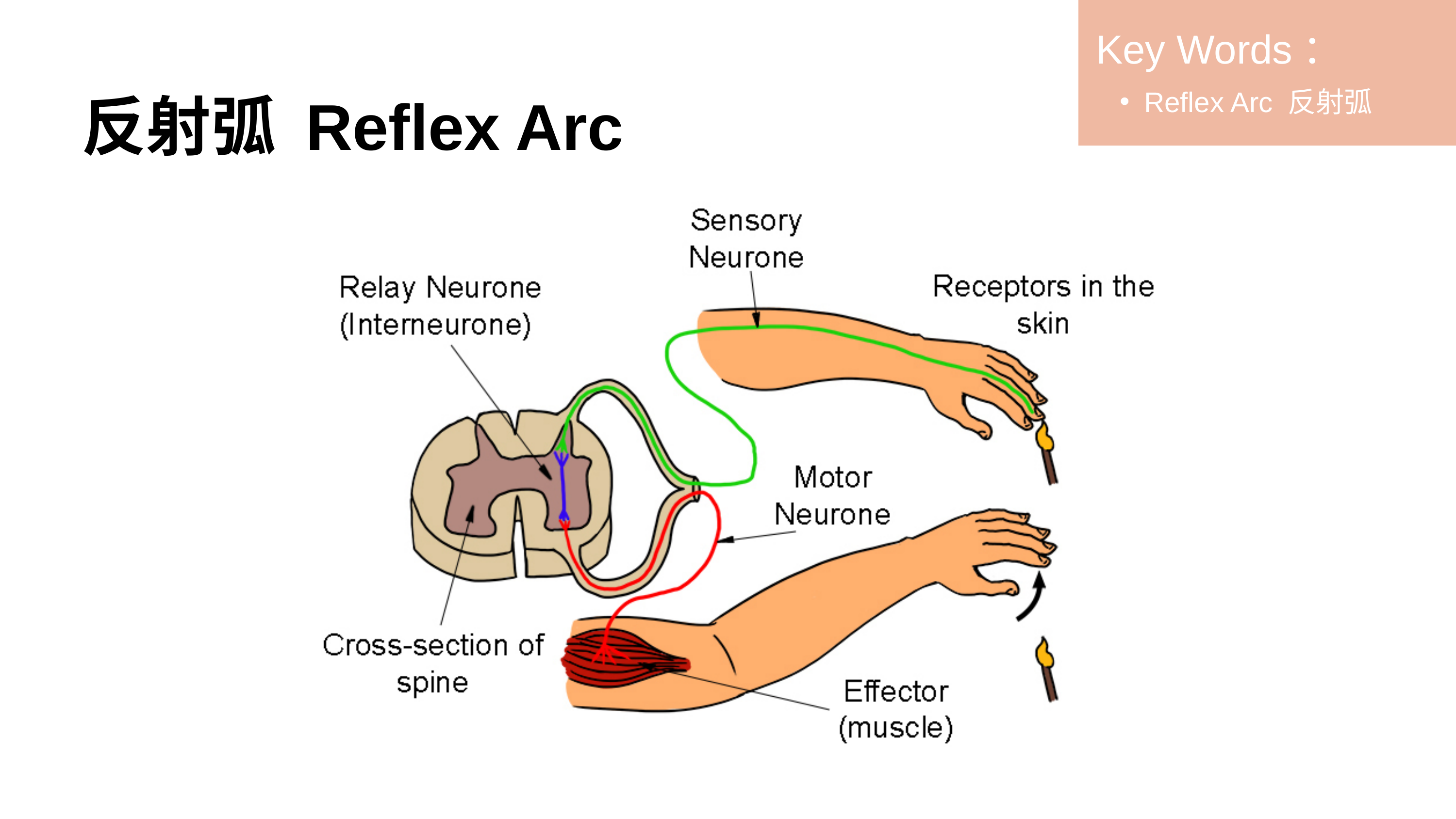

Key Words：
Reflex Arc 反射弧
反射弧 Reflex Arc